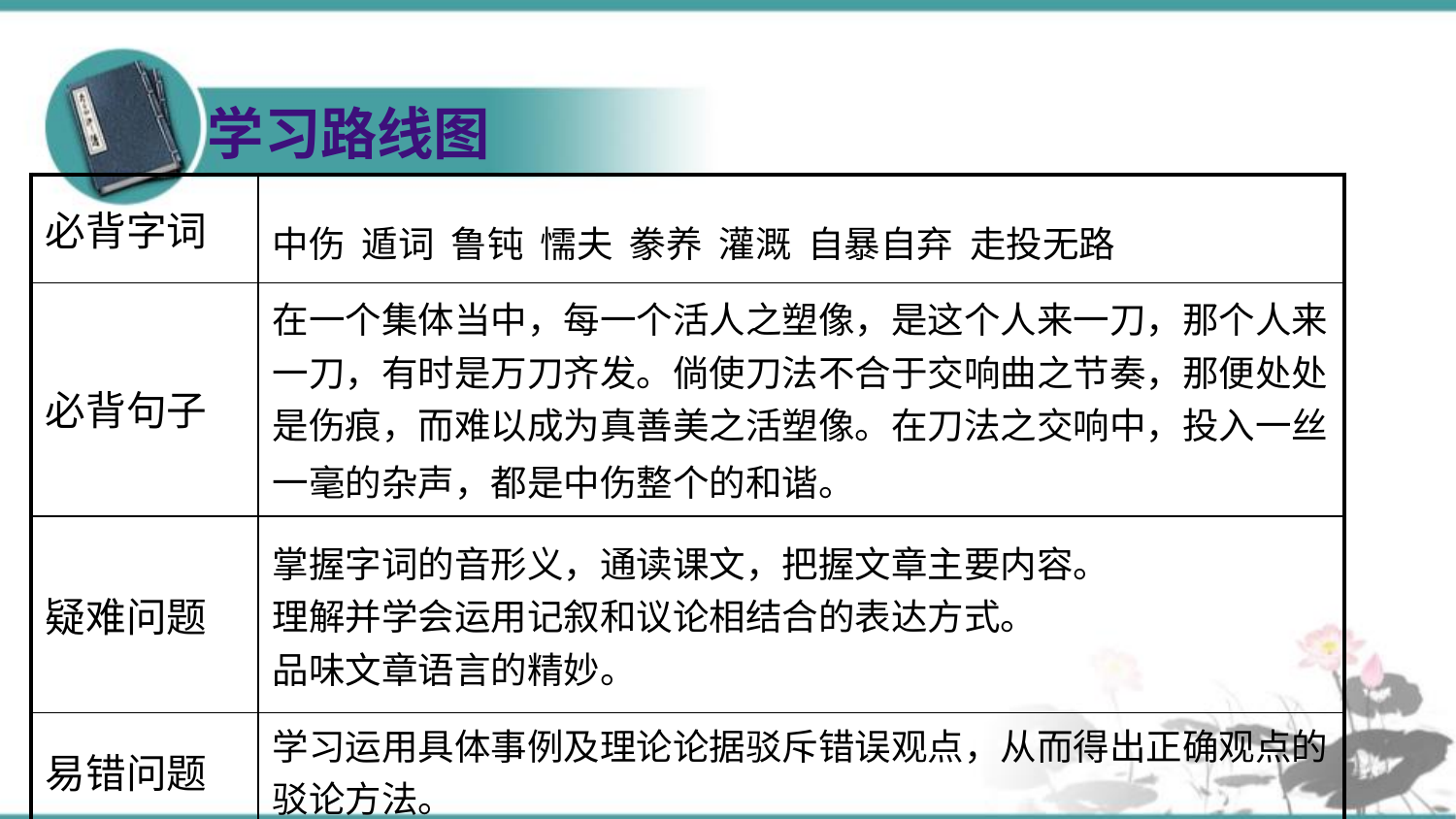

学习路线图
| 必背字词 | 中伤 遁词 鲁钝 懦夫 豢养 灌溉 自暴自弃 走投无路 |
| --- | --- |
| 必背句子 | 在一个集体当中，每一个活人之塑像，是这个人来一刀，那个人来一刀，有时是万刀齐发。倘使刀法不合于交响曲之节奏，那便处处是伤痕，而难以成为真善美之活塑像。在刀法之交响中，投入一丝一毫的杂声，都是中伤整个的和谐。 |
| 疑难问题 | 掌握字词的音形义，通读课文，把握文章主要内容。 理解并学会运用记叙和议论相结合的表达方式。 品味文章语言的精妙。 |
| 易错问题 | 学习运用具体事例及理论论据驳斥错误观点，从而得出正确观点的驳论方法。 |